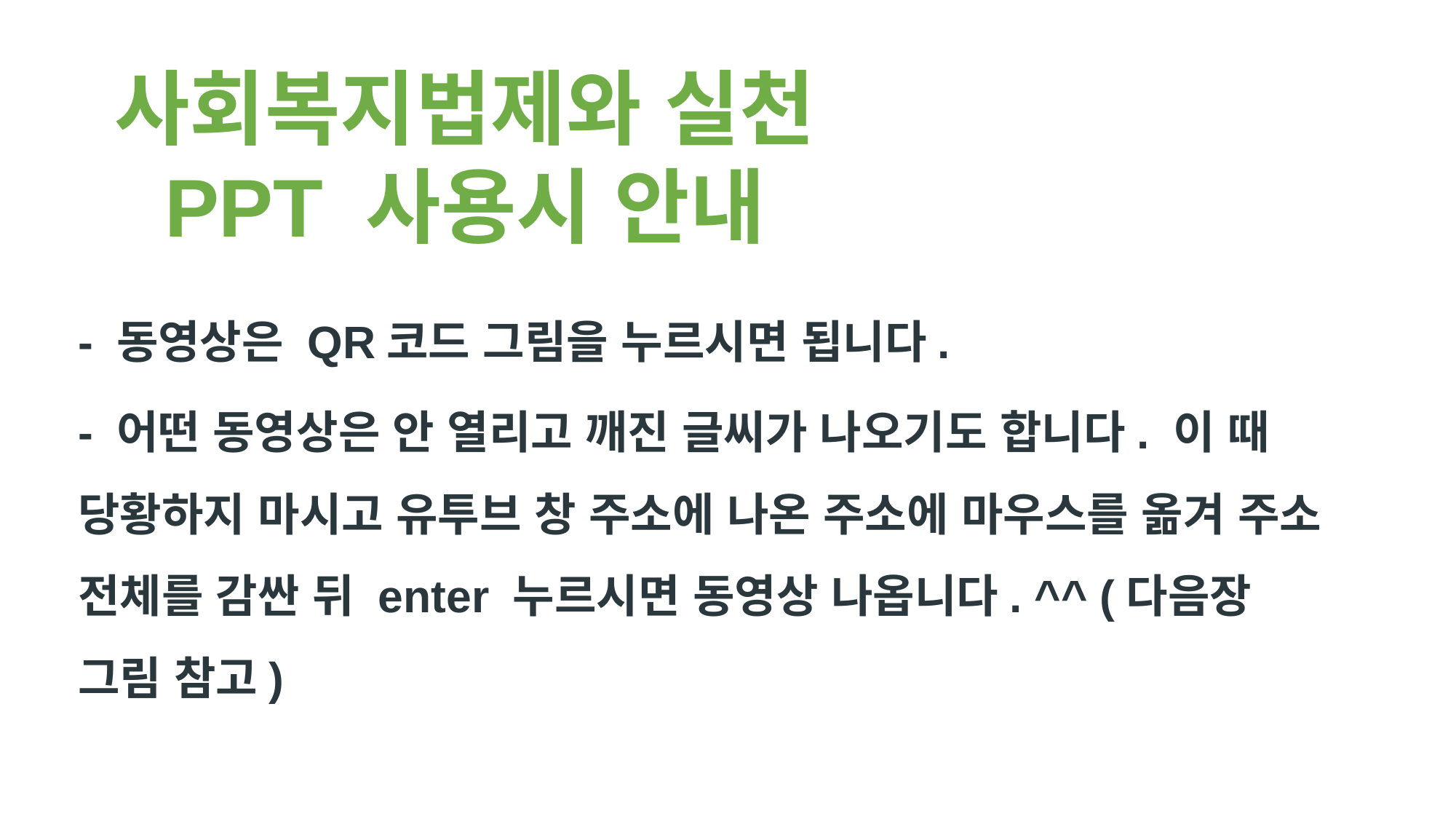

사회복지법제와 실천
PPT 사용시 안내
- 동영상은 QR코드 그림을 누르시면 됩니다.
- 어떤 동영상은 안 열리고 깨진 글씨가 나오기도 합니다. 이 때 당황하지 마시고 유투브 창 주소에 나온 주소에 마우스를 옮겨 주소 전체를 감싼 뒤 enter 누르시면 동영상 나옵니다. ^^ (다음장 그림 참고)